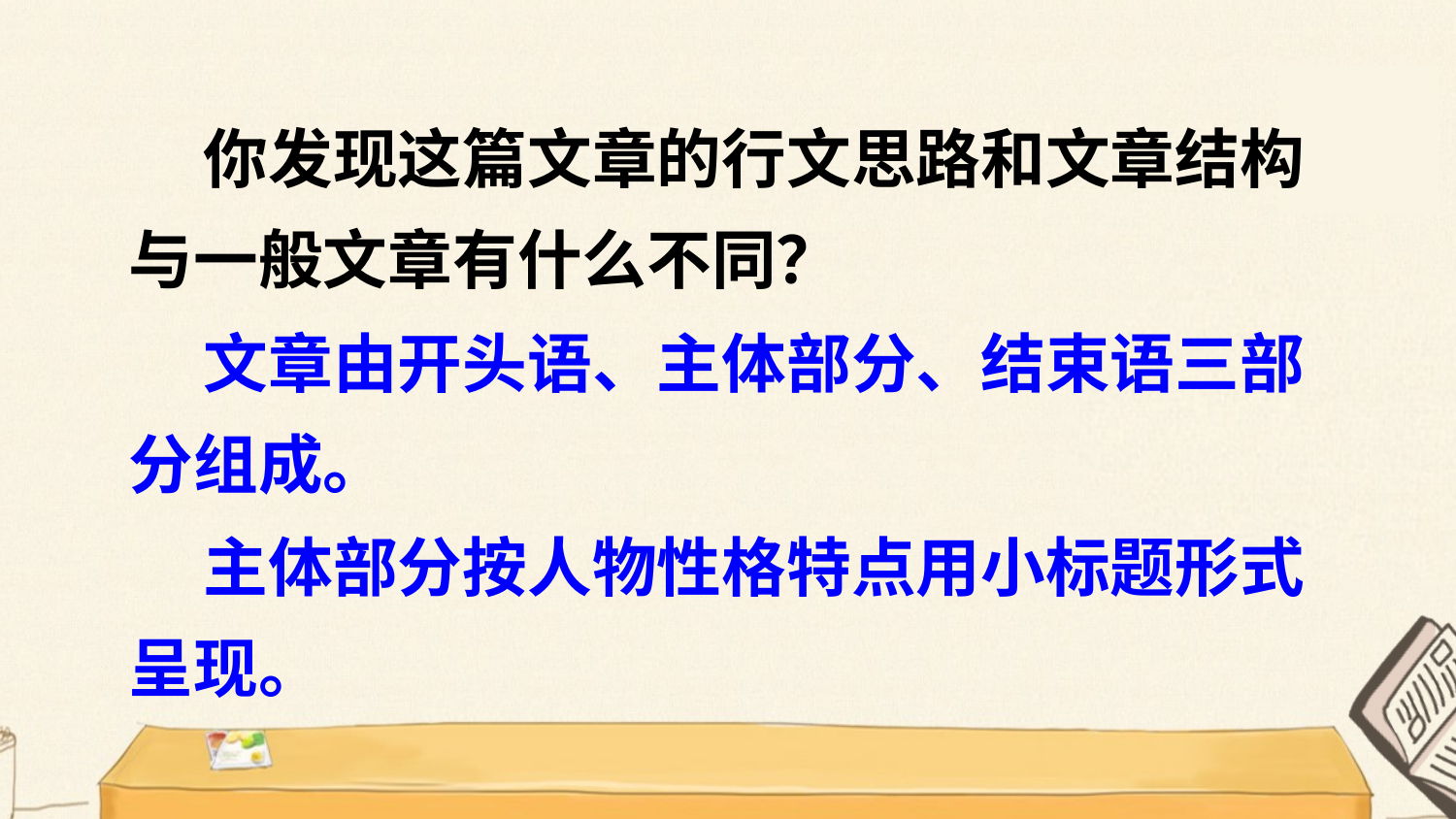

你发现这篇文章的行文思路和文章结构与一般文章有什么不同？
    文章由开头语、主体部分、结束语三部分组成。
    主体部分按人物性格特点用小标题形式呈现。